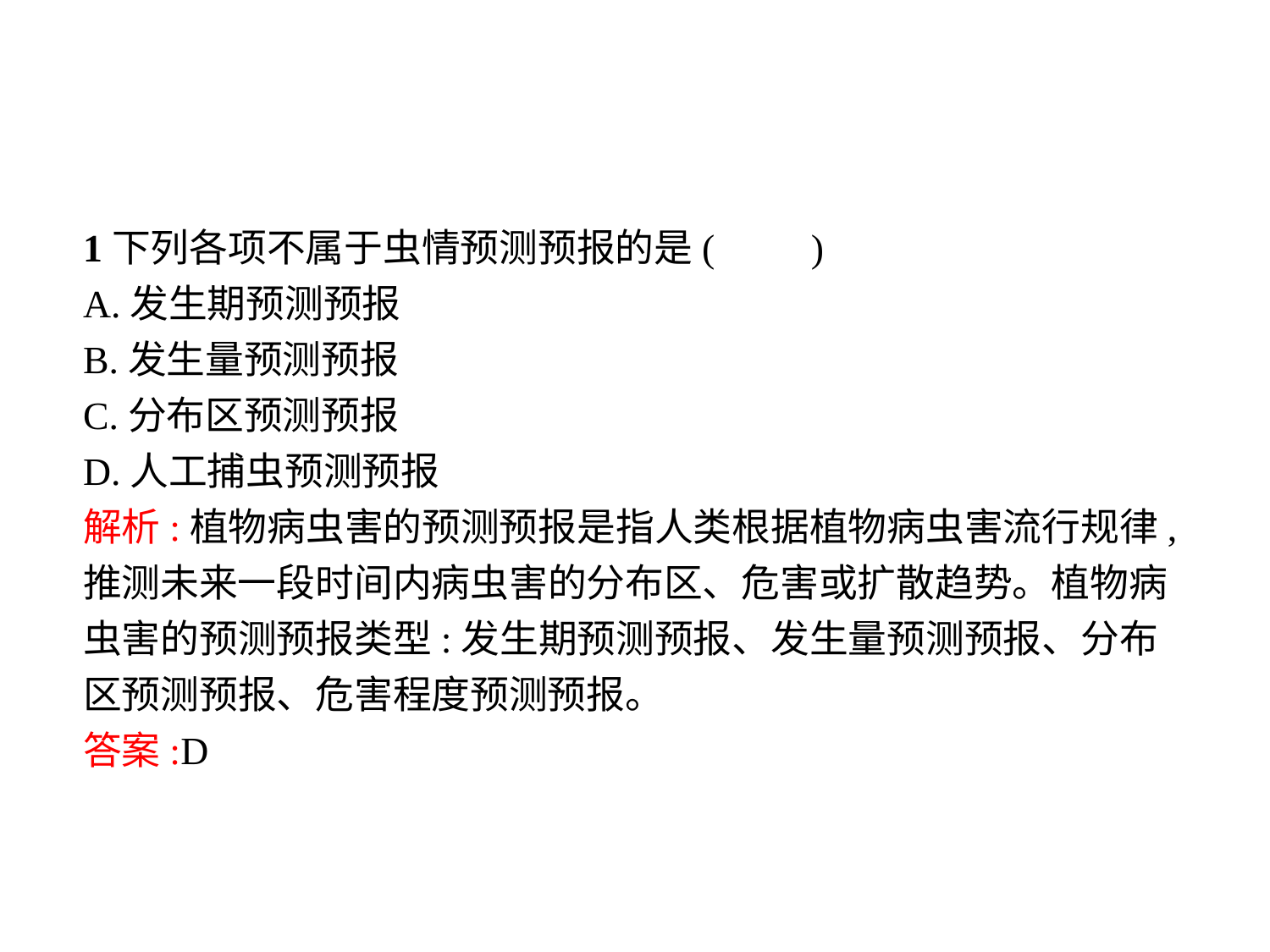

1下列各项不属于虫情预测预报的是(　　)
A.发生期预测预报
B.发生量预测预报
C.分布区预测预报
D.人工捕虫预测预报
解析:植物病虫害的预测预报是指人类根据植物病虫害流行规律,推测未来一段时间内病虫害的分布区、危害或扩散趋势。植物病虫害的预测预报类型:发生期预测预报、发生量预测预报、分布区预测预报、危害程度预测预报。
答案:D